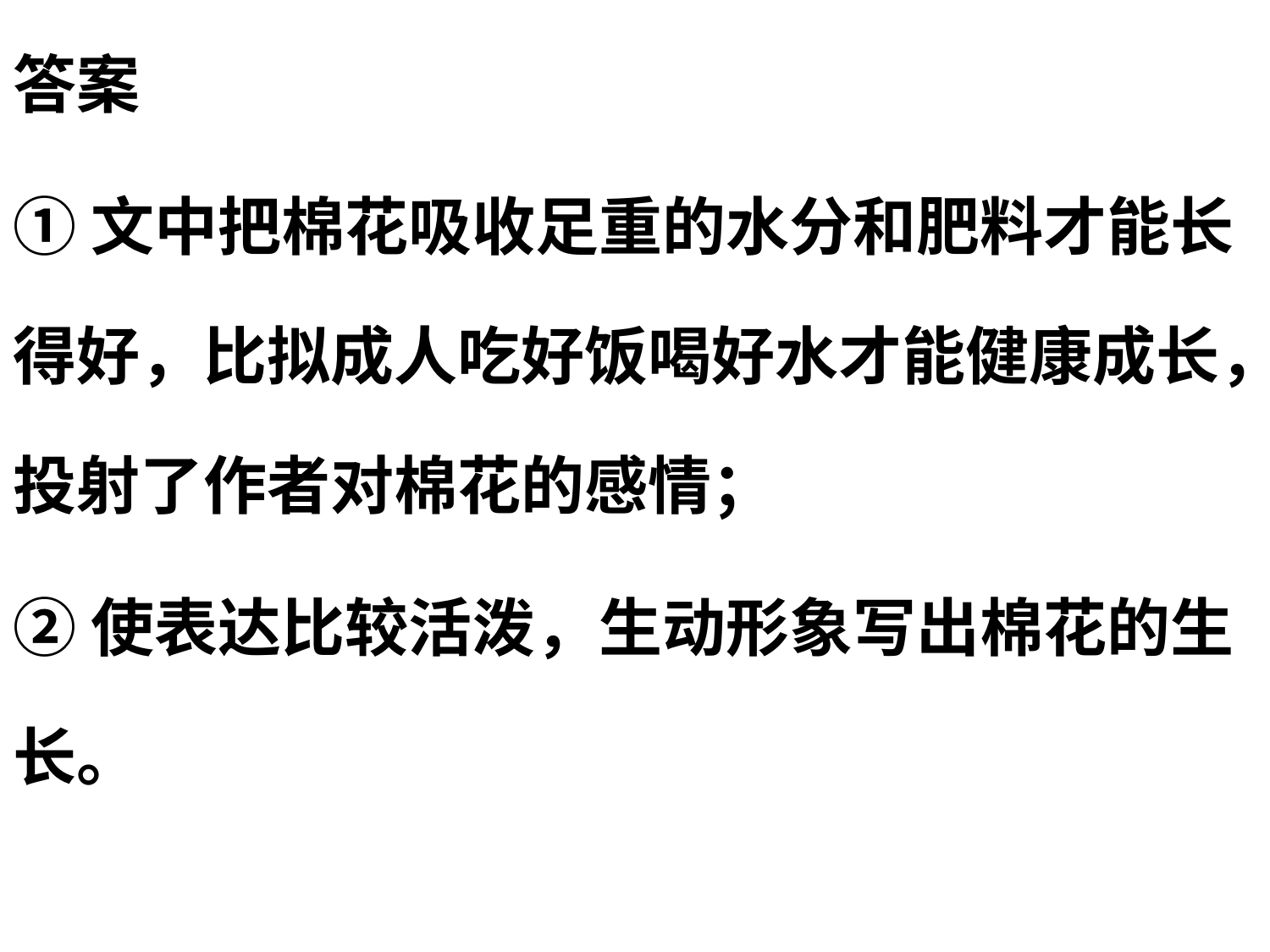

答案
①文中把棉花吸收足重的水分和肥料才能长得好，比拟成人吃好饭喝好水才能健康成长，投射了作者对棉花的感情；
②使表达比较活泼，生动形象写出棉花的生长。